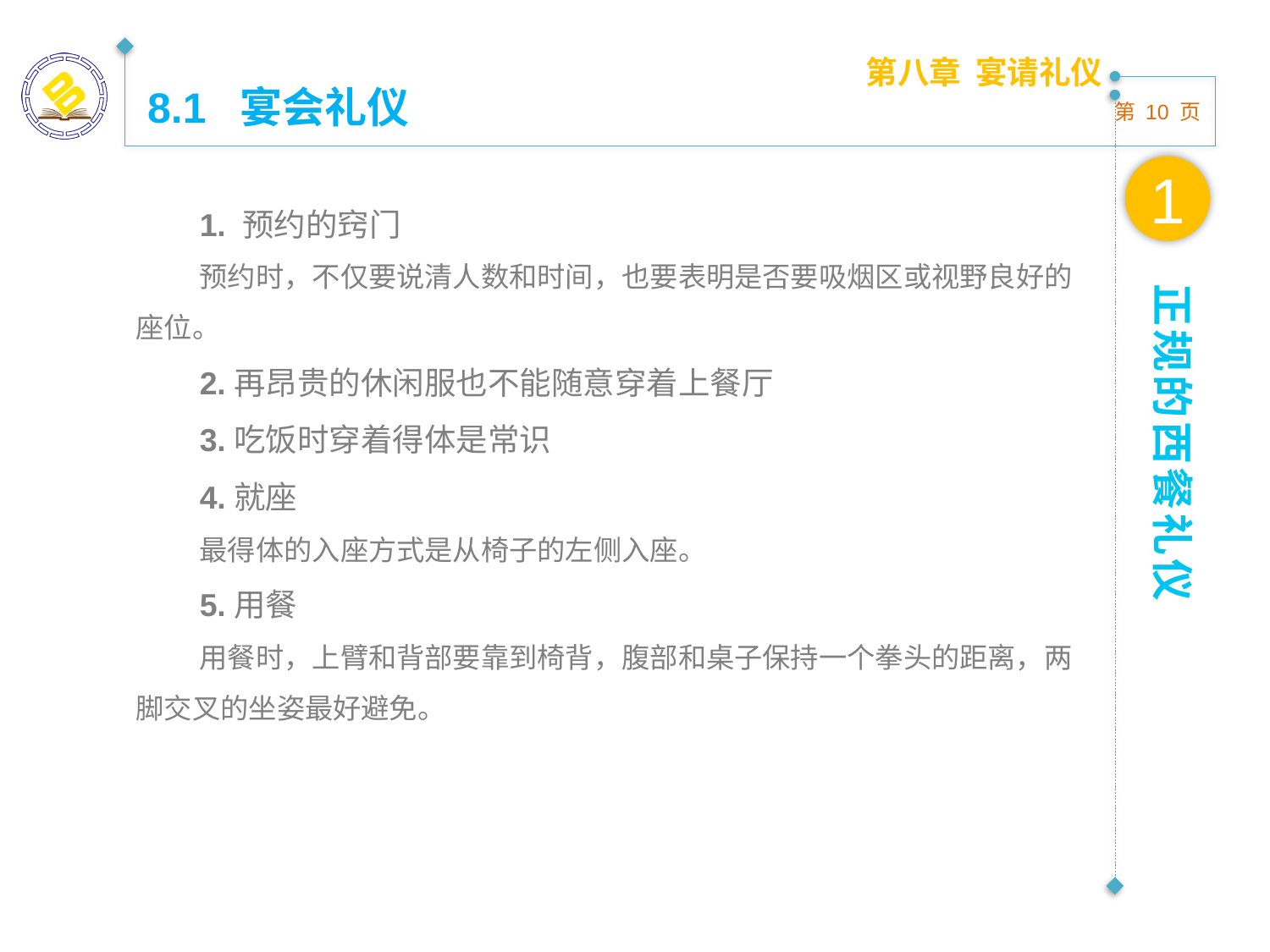

第八章  宴请礼仪
8.1  宴会礼仪
1
1. 预约的窍门
预约时，不仅要说清人数和时间，也要表明是否要吸烟区或视野良好的座位。
2.再昂贵的休闲服也不能随意穿着上餐厅
3.吃饭时穿着得体是常识
4.就座
最得体的入座方式是从椅子的左侧入座。
5.用餐
用餐时，上臂和背部要靠到椅背，腹部和桌子保持一个拳头的距离，两脚交叉的坐姿最好避免。

正规的西餐礼仪